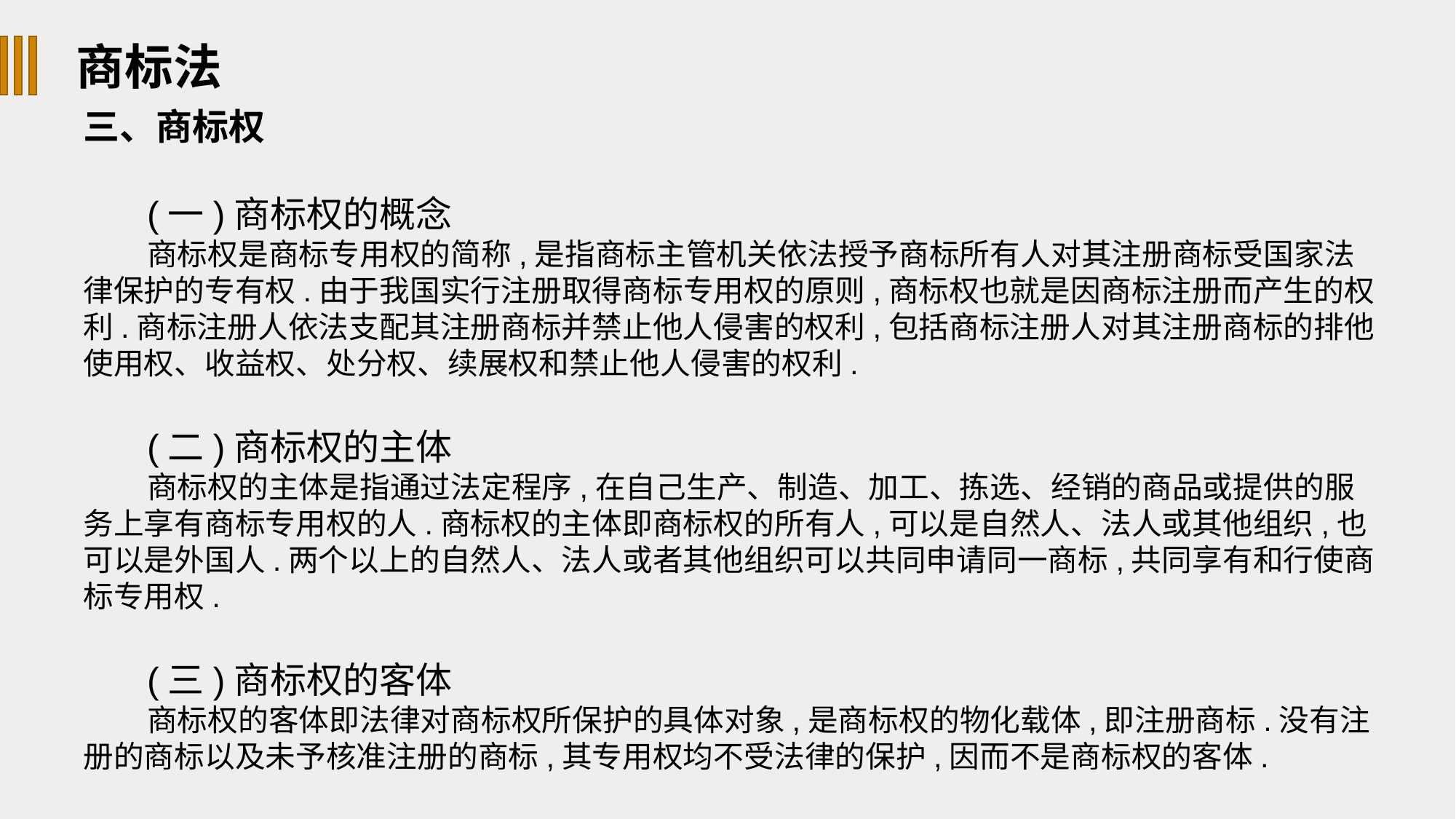

商标法

三、商标权

(一)商标权的概念
商标权是商标专用权的简称,是指商标主管机关依法授予商标所有人对其注册商标受国家法律保护的专有权.由于我国实行注册取得商标专用权的原则,商标权也就是因商标注册而产生的权利.商标注册人依法支配其注册商标并禁止他人侵害的权利,包括商标注册人对其注册商标的排他使用权、收益权、处分权、续展权和禁止他人侵害的权利.

(二)商标权的主体
商标权的主体是指通过法定程序,在自己生产、制造、加工、拣选、经销的商品或提供的服务上享有商标专用权的人.商标权的主体即商标权的所有人,可以是自然人、法人或其他组织,也可以是外国人.两个以上的自然人、法人或者其他组织可以共同申请同一商标,共同享有和行使商标专用权.

(三)商标权的客体
商标权的客体即法律对商标权所保护的具体对象,是商标权的物化载体,即注册商标.没有注册的商标以及未予核准注册的商标,其专用权均不受法律的保护,因而不是商标权的客体.